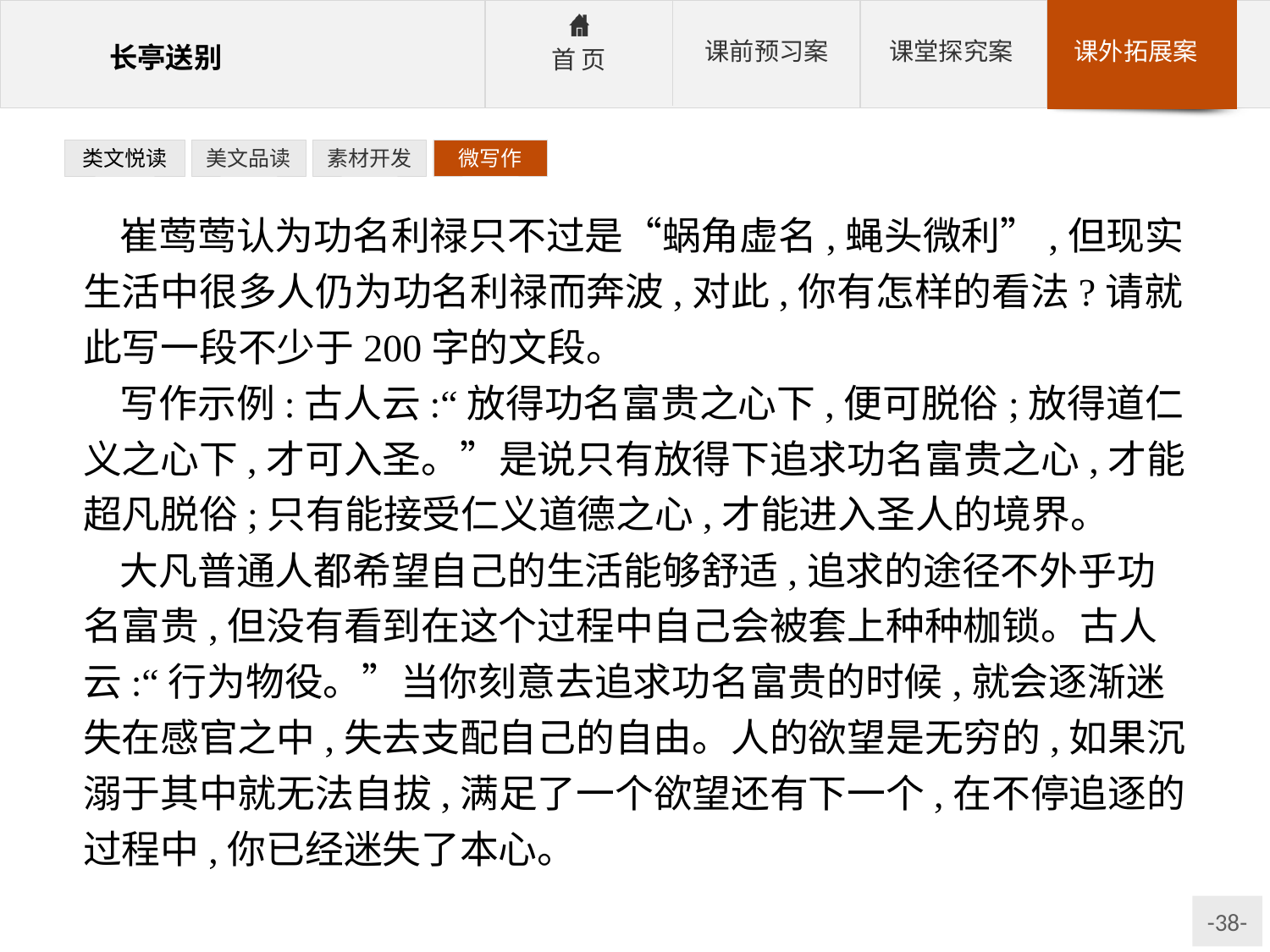

类文悦读
美文品读
素材开发
微写作
崔莺莺认为功名利禄只不过是“蜗角虚名,蝇头微利”,但现实生活中很多人仍为功名利禄而奔波,对此,你有怎样的看法?请就此写一段不少于200字的文段。
写作示例:古人云:“放得功名富贵之心下,便可脱俗;放得道仁义之心下,才可入圣。”是说只有放得下追求功名富贵之心,才能超凡脱俗;只有能接受仁义道德之心,才能进入圣人的境界。
大凡普通人都希望自己的生活能够舒适,追求的途径不外乎功名富贵,但没有看到在这个过程中自己会被套上种种枷锁。古人云:“行为物役。”当你刻意去追求功名富贵的时候,就会逐渐迷失在感官之中,失去支配自己的自由。人的欲望是无穷的,如果沉溺于其中就无法自拔,满足了一个欲望还有下一个,在不停追逐的过程中,你已经迷失了本心。